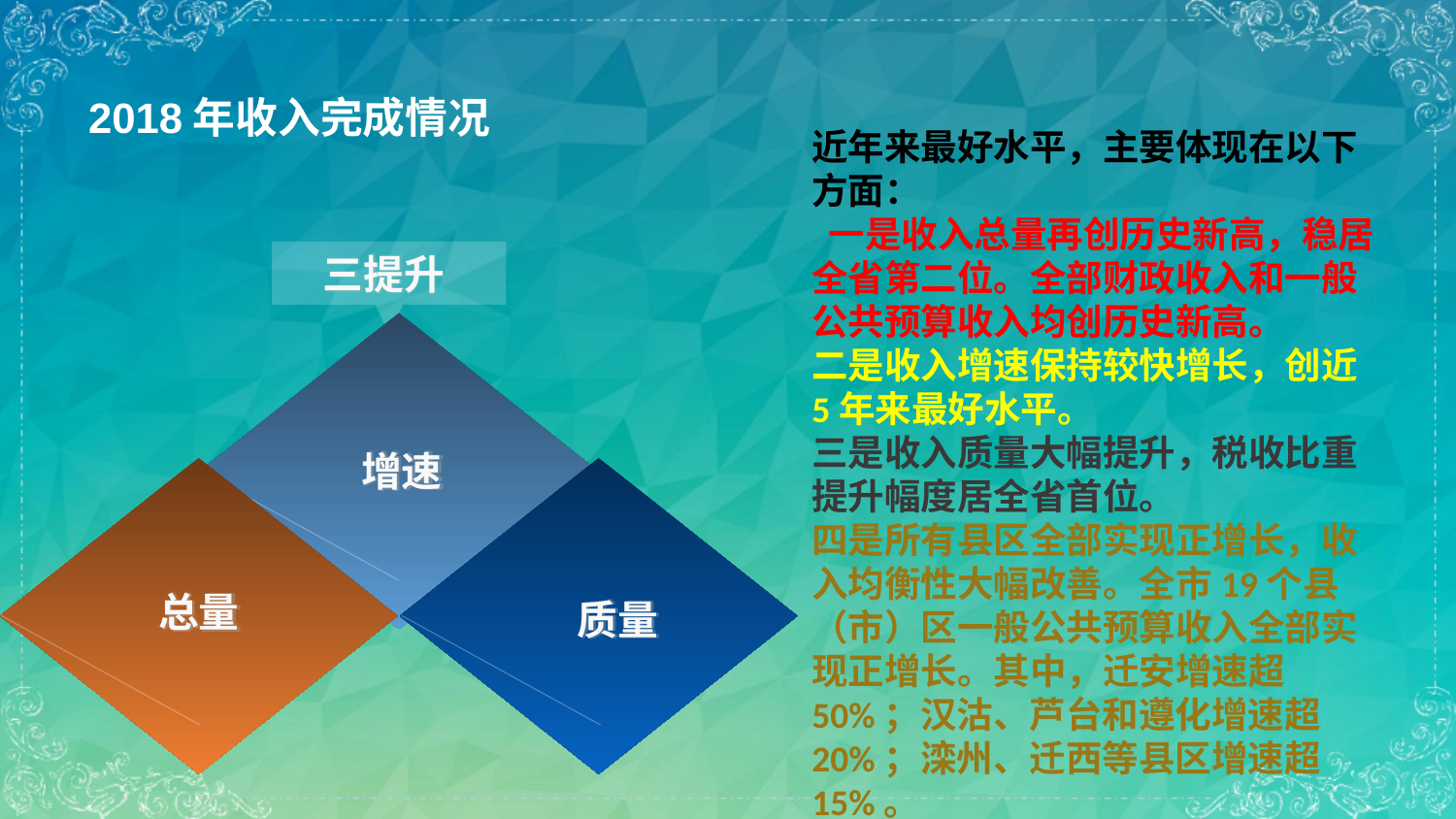

2018年收入完成情况
近年来最好水平，主要体现在以下方面：
 一是收入总量再创历史新高，稳居全省第二位。全部财政收入和一般公共预算收入均创历史新高。
二是收入增速保持较快增长，创近5年来最好水平。
三是收入质量大幅提升，税收比重提升幅度居全省首位。
四是所有县区全部实现正增长，收入均衡性大幅改善。全市19个县（市）区一般公共预算收入全部实现正增长。其中，迁安增速超50%；汉沽、芦台和遵化增速超20%；滦州、迁西等县区增速超15%。
三提升

增速

总量
质量